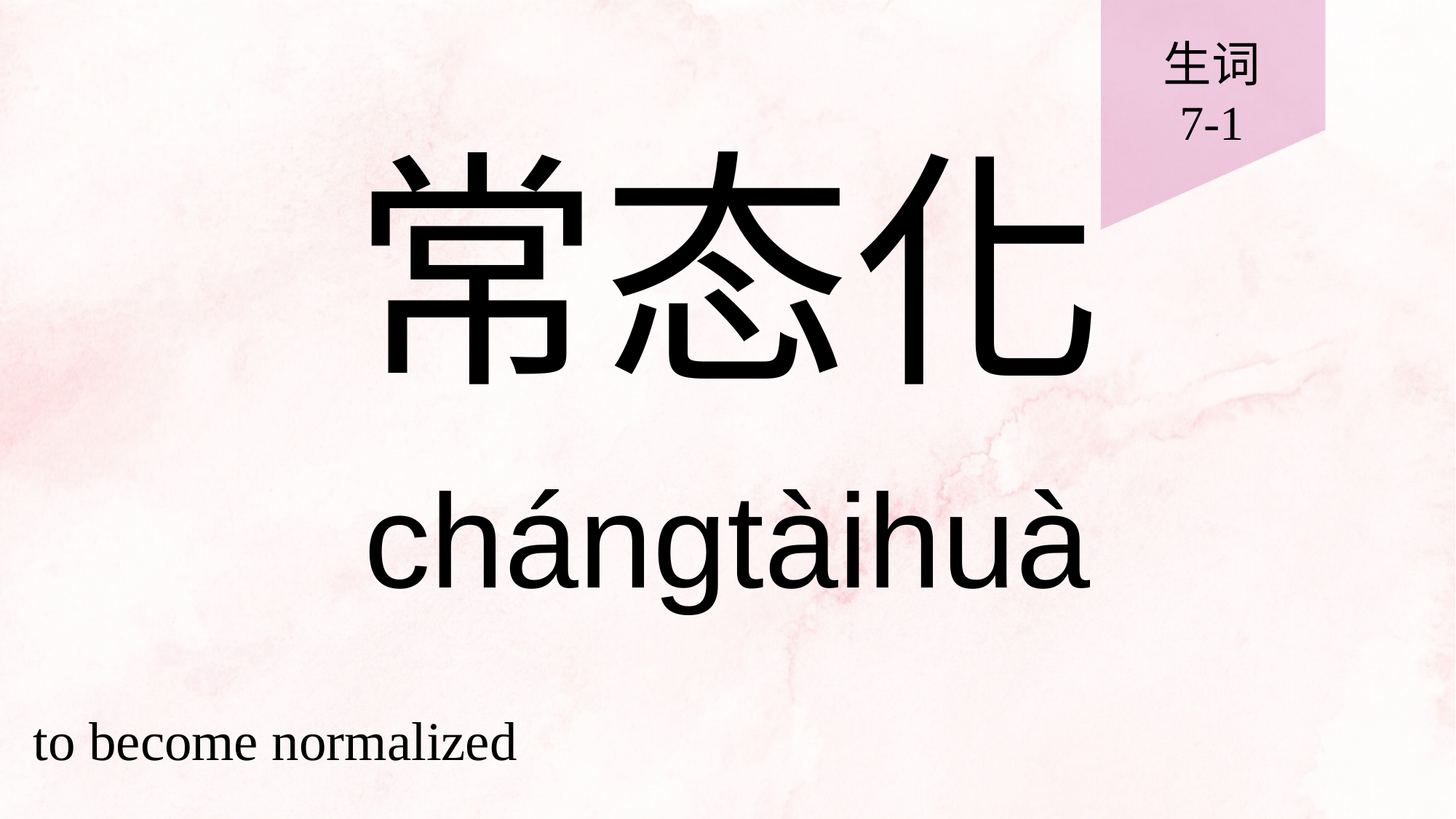

生词
7-1
# 常态化
chángtàihuà
to become normalized